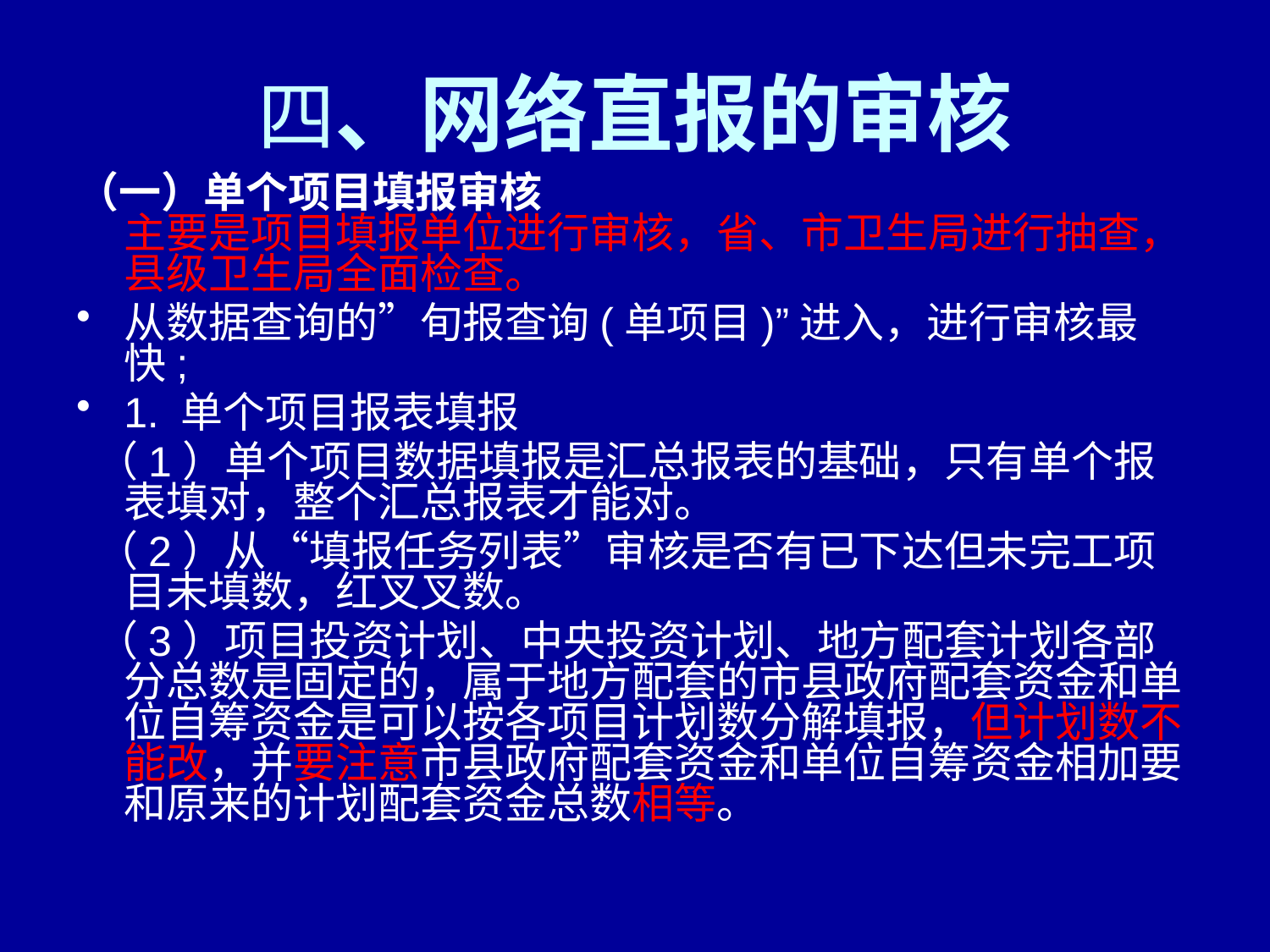

# 四、网络直报的审核
（一）单个项目填报审核
主要是项目填报单位进行审核，省、市卫生局进行抽查，县级卫生局全面检查。
从数据查询的”旬报查询(单项目)”进入，进行审核最快;
1. 单个项目报表填报
 （1）单个项目数据填报是汇总报表的基础，只有单个报表填对，整个汇总报表才能对。
 （2）从“填报任务列表”审核是否有已下达但未完工项目未填数，红叉叉数。
 （3）项目投资计划、中央投资计划、地方配套计划各部分总数是固定的，属于地方配套的市县政府配套资金和单位自筹资金是可以按各项目计划数分解填报，但计划数不能改，并要注意市县政府配套资金和单位自筹资金相加要和原来的计划配套资金总数相等。